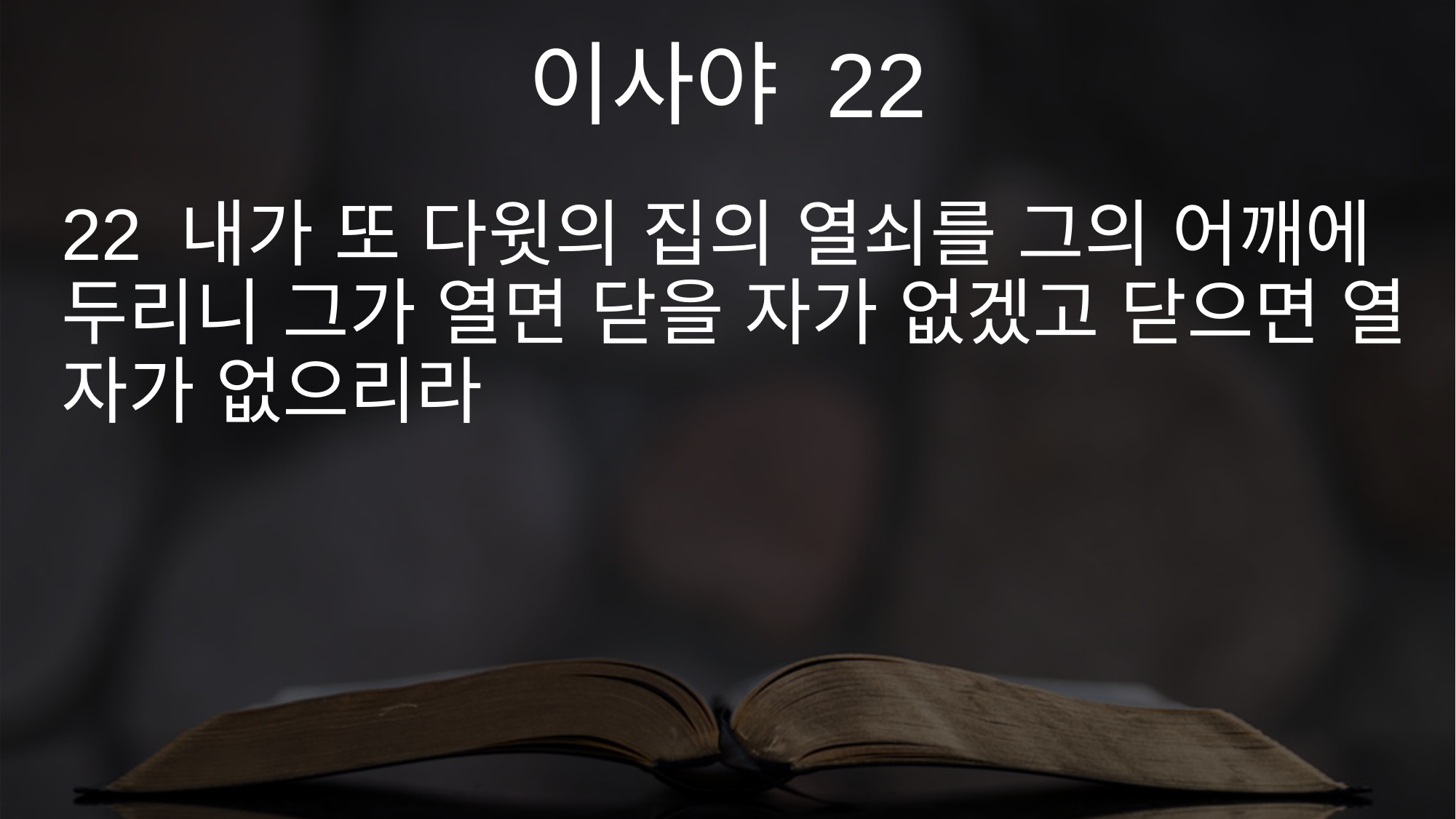

이사야 22
22 내가 또 다윗의 집의 열쇠를 그의 어깨에 두리니 그가 열면 닫을 자가 없겠고 닫으면 열 자가 없으리라